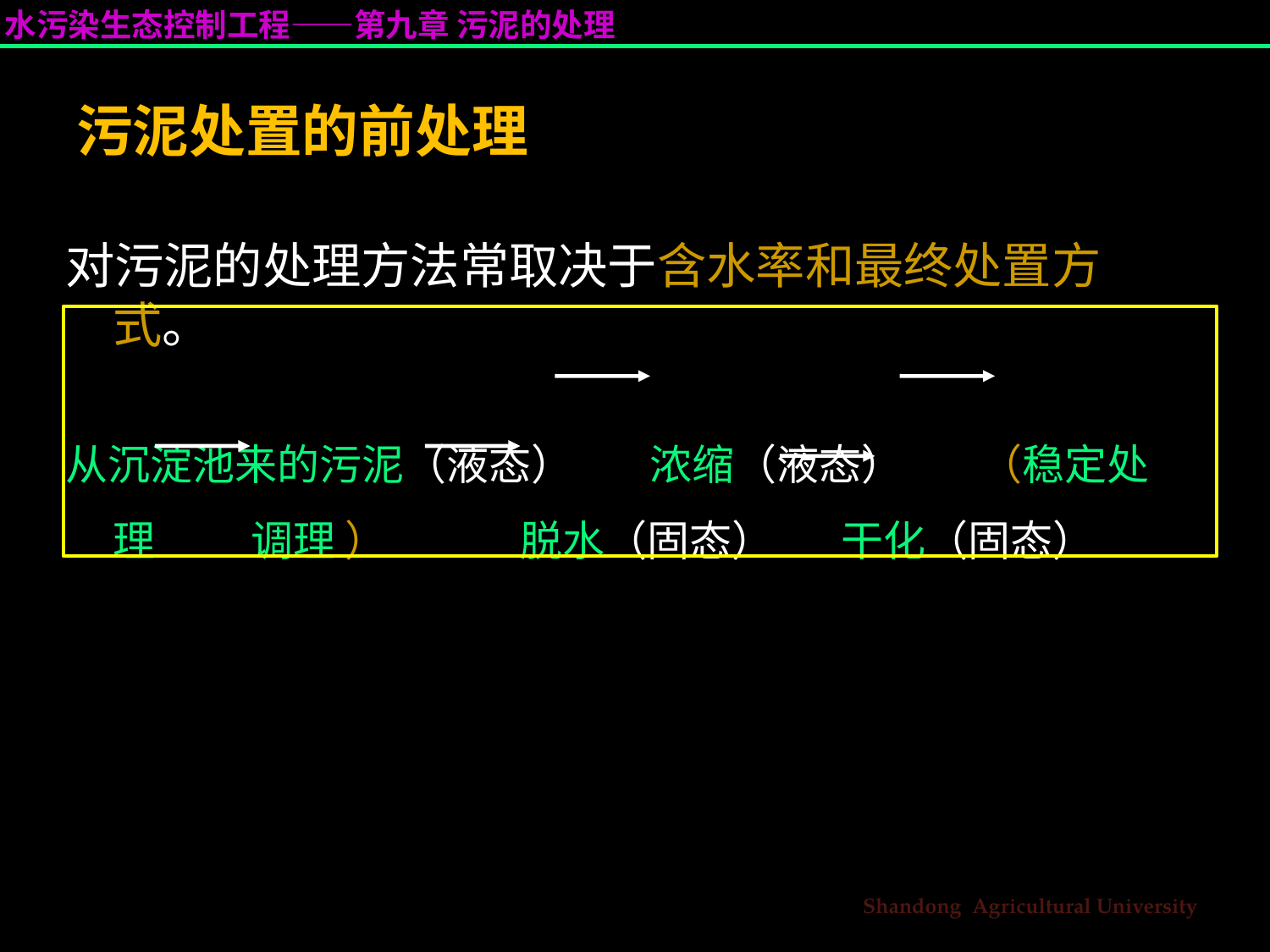

# 污泥处置的前处理

对污泥的处理方法常取决于含水率和最终处置方式。

从沉淀池来的污泥（液态）        浓缩（液态）        （稳定处理          调理 ）              脱水（固态）       干化（固态）